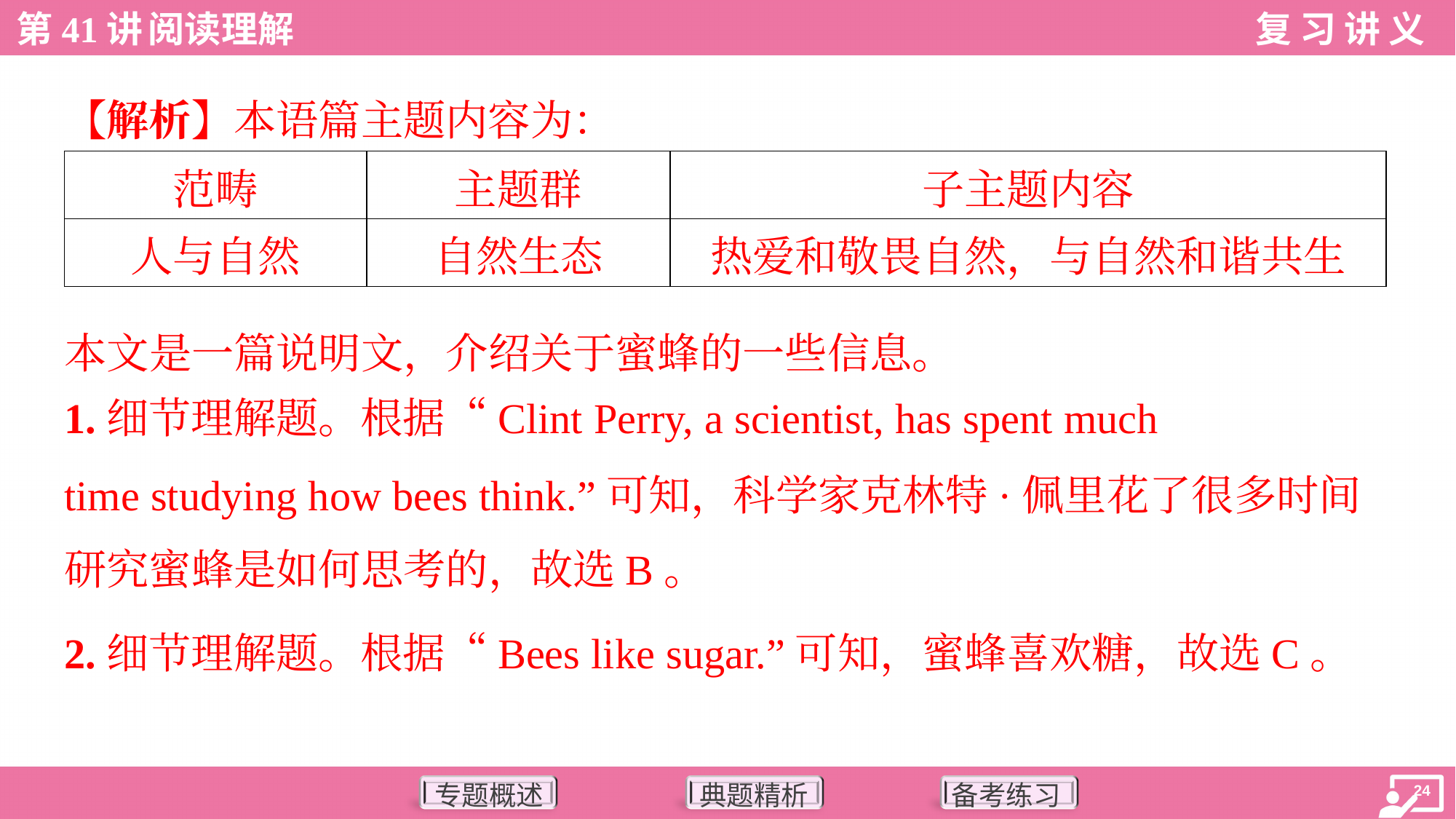

【解析】本语篇主题内容为：
| 范畴 | 主题群 | 子主题内容 |
| --- | --- | --- |
| 人与自然 | 自然生态 | 热爱和敬畏自然，与自然和谐共生 |
本文是一篇说明文，介绍关于蜜蜂的一些信息。
1.细节理解题。根据“Clint Perry, a scientist, has spent much
time studying how bees think.”可知，科学家克林特·佩里花了很多时间
研究蜜蜂是如何思考的，故选B。
2.细节理解题。根据“Bees like sugar.”可知，蜜蜂喜欢糖，故选C。